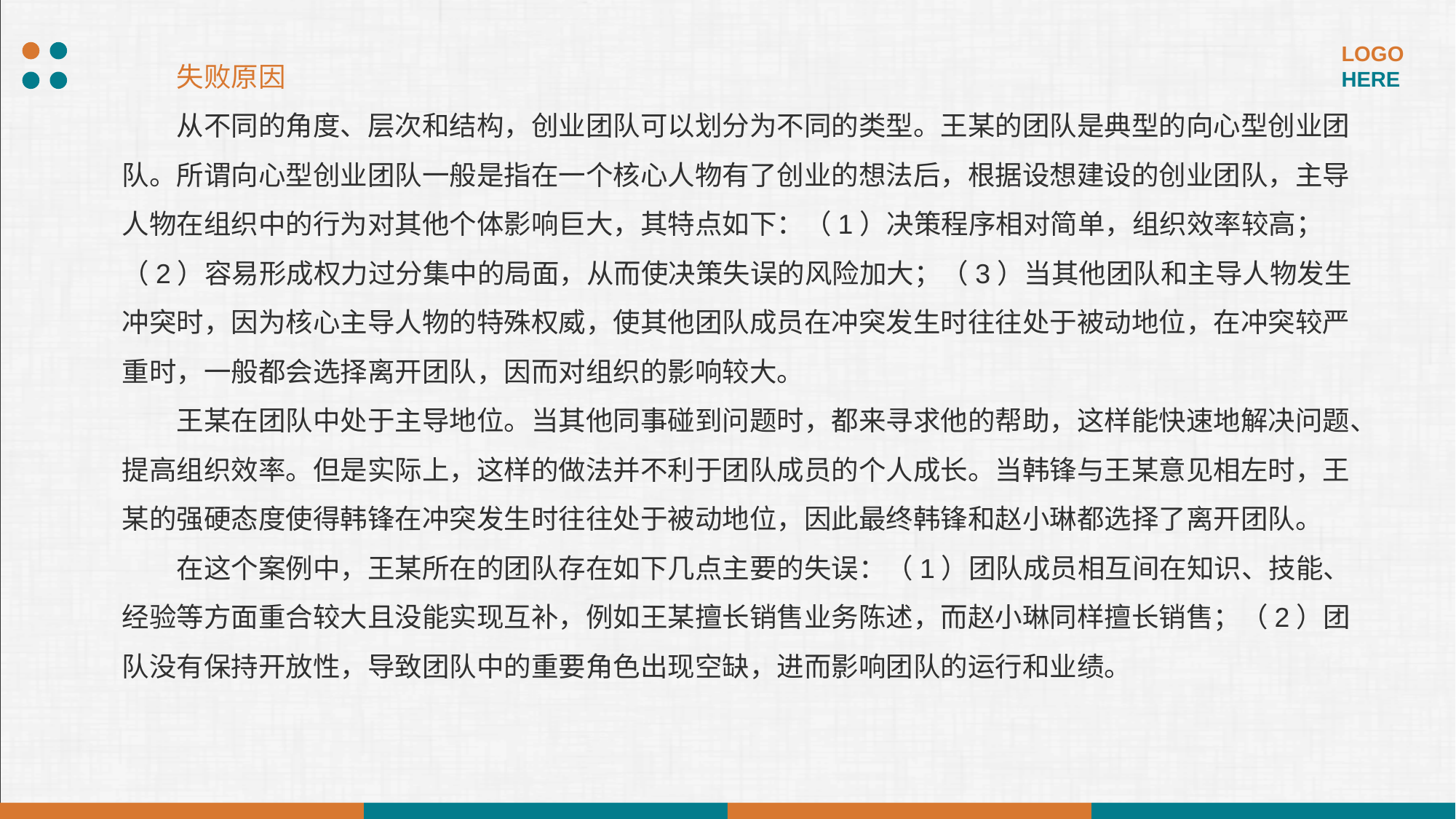

失败原因
从不同的角度、层次和结构，创业团队可以划分为不同的类型。王某的团队是典型的向心型创业团队。所谓向心型创业团队一般是指在一个核心人物有了创业的想法后，根据设想建设的创业团队，主导人物在组织中的行为对其他个体影响巨大，其特点如下：（1）决策程序相对简单，组织效率较高；（2）容易形成权力过分集中的局面，从而使决策失误的风险加大；（3）当其他团队和主导人物发生冲突时，因为核心主导人物的特殊权威，使其他团队成员在冲突发生时往往处于被动地位，在冲突较严重时，一般都会选择离开团队，因而对组织的影响较大。
王某在团队中处于主导地位。当其他同事碰到问题时，都来寻求他的帮助，这样能快速地解决问题、提高组织效率。但是实际上，这样的做法并不利于团队成员的个人成长。当韩锋与王某意见相左时，王某的强硬态度使得韩锋在冲突发生时往往处于被动地位，因此最终韩锋和赵小琳都选择了离开团队。
在这个案例中，王某所在的团队存在如下几点主要的失误：（1）团队成员相互间在知识、技能、经验等方面重合较大且没能实现互补，例如王某擅长销售业务陈述，而赵小琳同样擅长销售；（2）团队没有保持开放性，导致团队中的重要角色出现空缺，进而影响团队的运行和业绩。